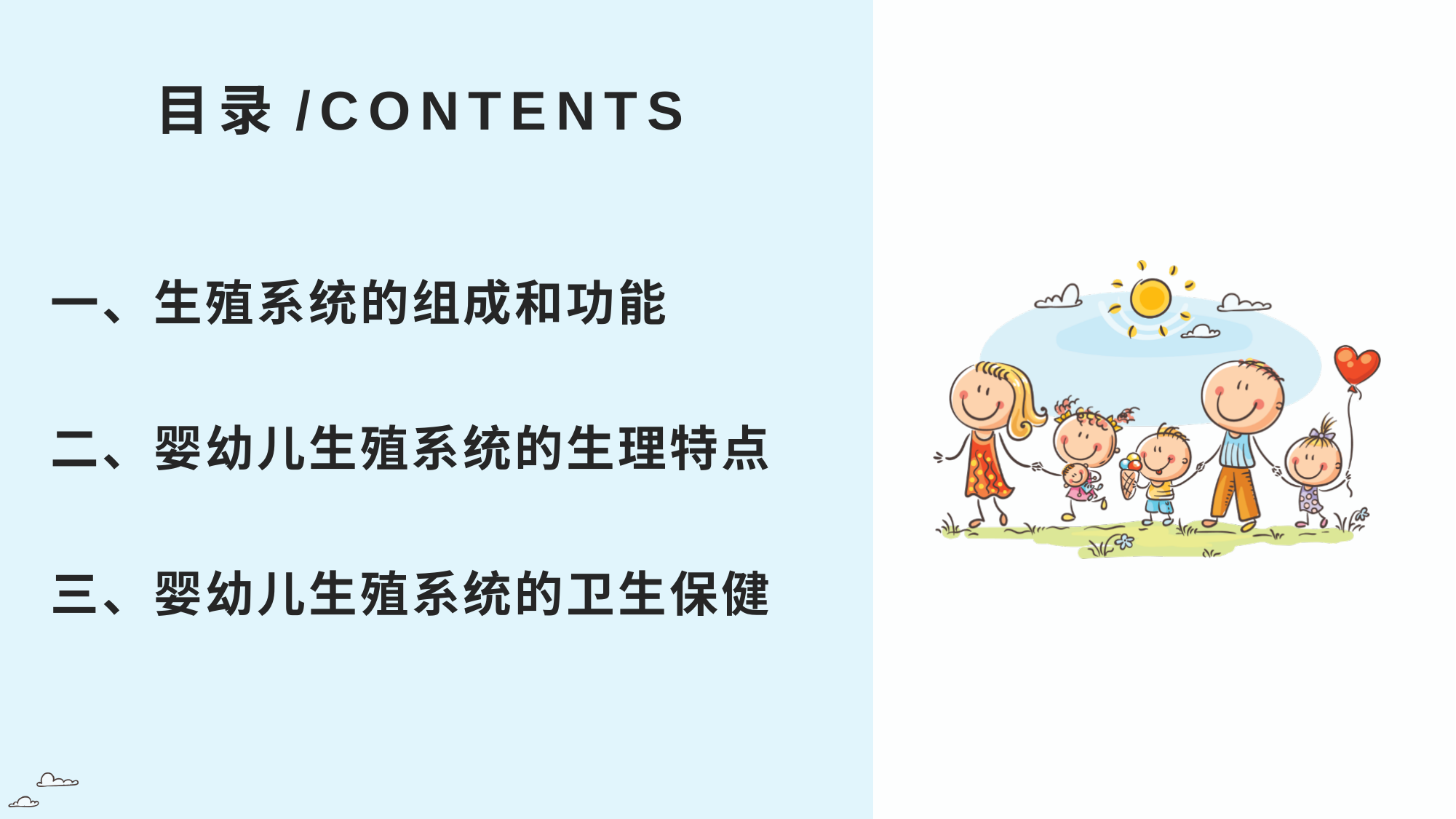

目录/CONTENTS
一、生殖系统的组成和功能
二、婴幼儿生殖系统的生理特点
三、婴幼儿生殖系统的卫生保健